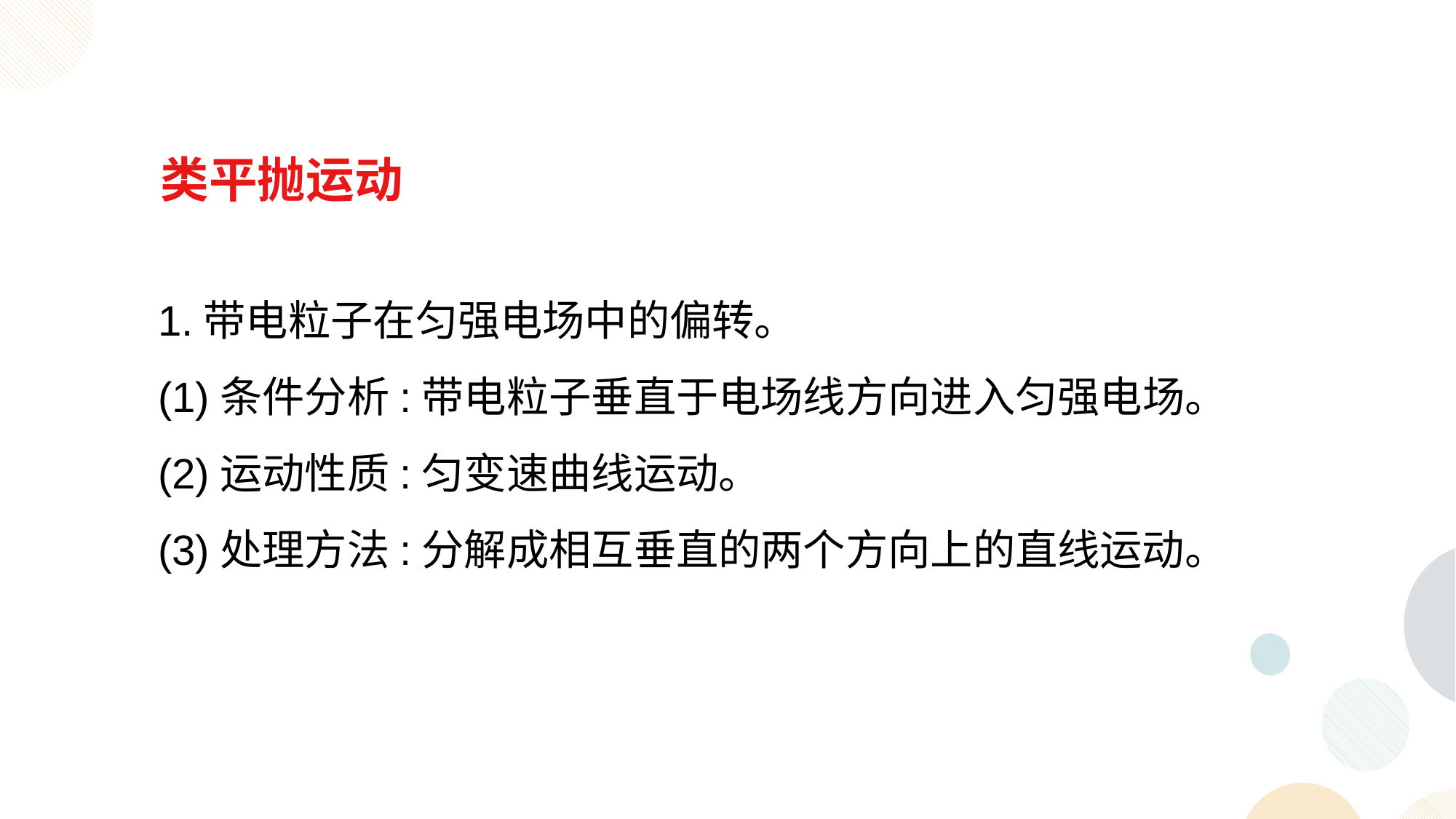

类平抛运动
    1.带电粒子在匀强电场中的偏转。
    (1)条件分析:带电粒子垂直于电场线方向进入匀强电场。
    (2)运动性质:匀变速曲线运动。
    (3)处理方法:分解成相互垂直的两个方向上的直线运动。